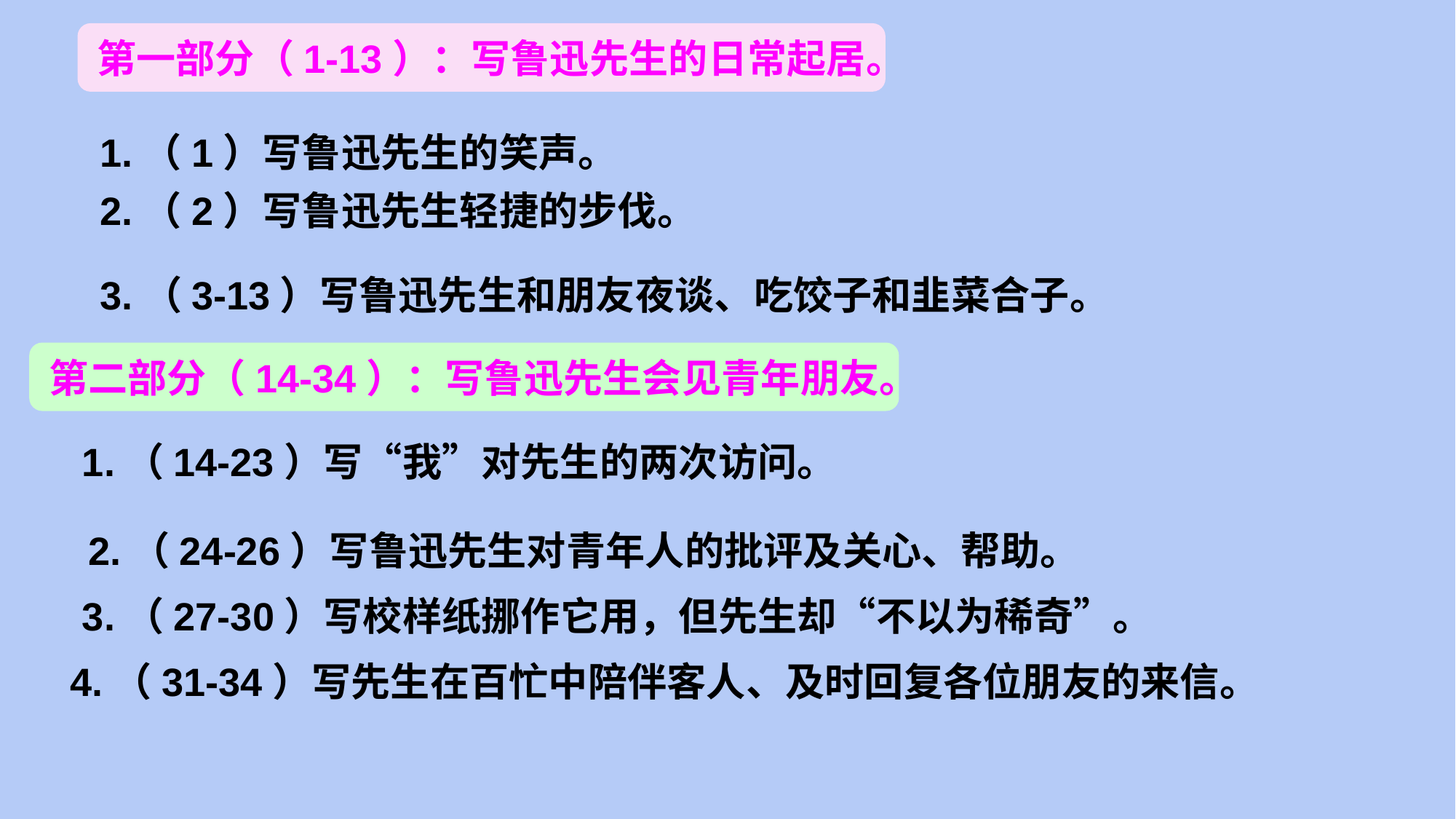

第一部分（1-13）：写鲁迅先生的日常起居。
1.（1）写鲁迅先生的笑声。
2.（2）写鲁迅先生轻捷的步伐。
3.（3-13）写鲁迅先生和朋友夜谈、吃饺子和韭菜合子。
第二部分（14-34）：写鲁迅先生会见青年朋友。
1.（14-23）写“我”对先生的两次访问。
2.（24-26）写鲁迅先生对青年人的批评及关心、帮助。
3.（27-30）写校样纸挪作它用，但先生却“不以为稀奇”。
4.（31-34）写先生在百忙中陪伴客人、及时回复各位朋友的来信。